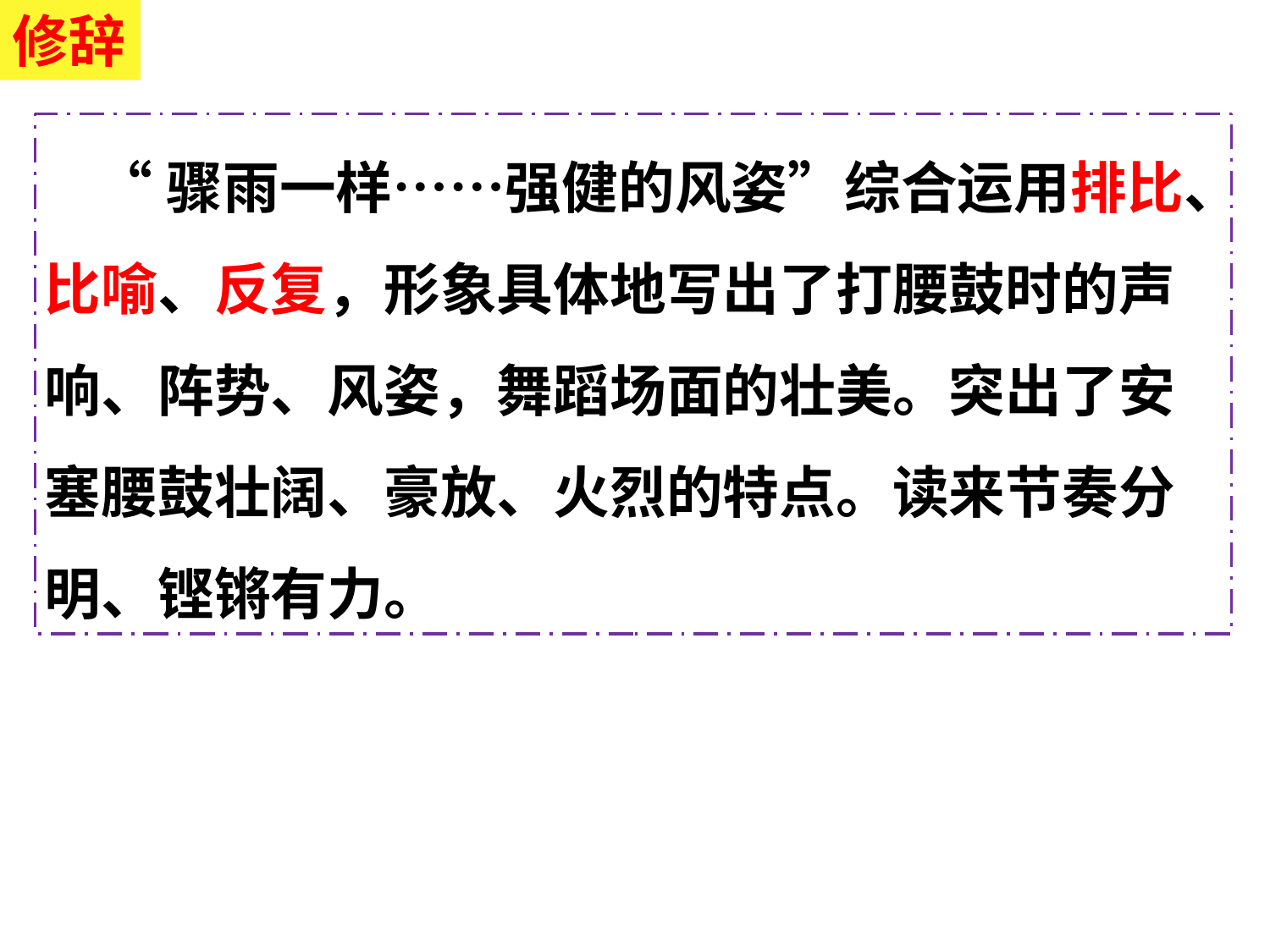

修辞
    “骤雨一样……强健的风姿”综合运用排比、比喻、反复，形象具体地写出了打腰鼓时的声响、阵势、风姿，舞蹈场面的壮美。突出了安塞腰鼓壮阔、豪放、火烈的特点。读来节奏分明、铿锵有力。